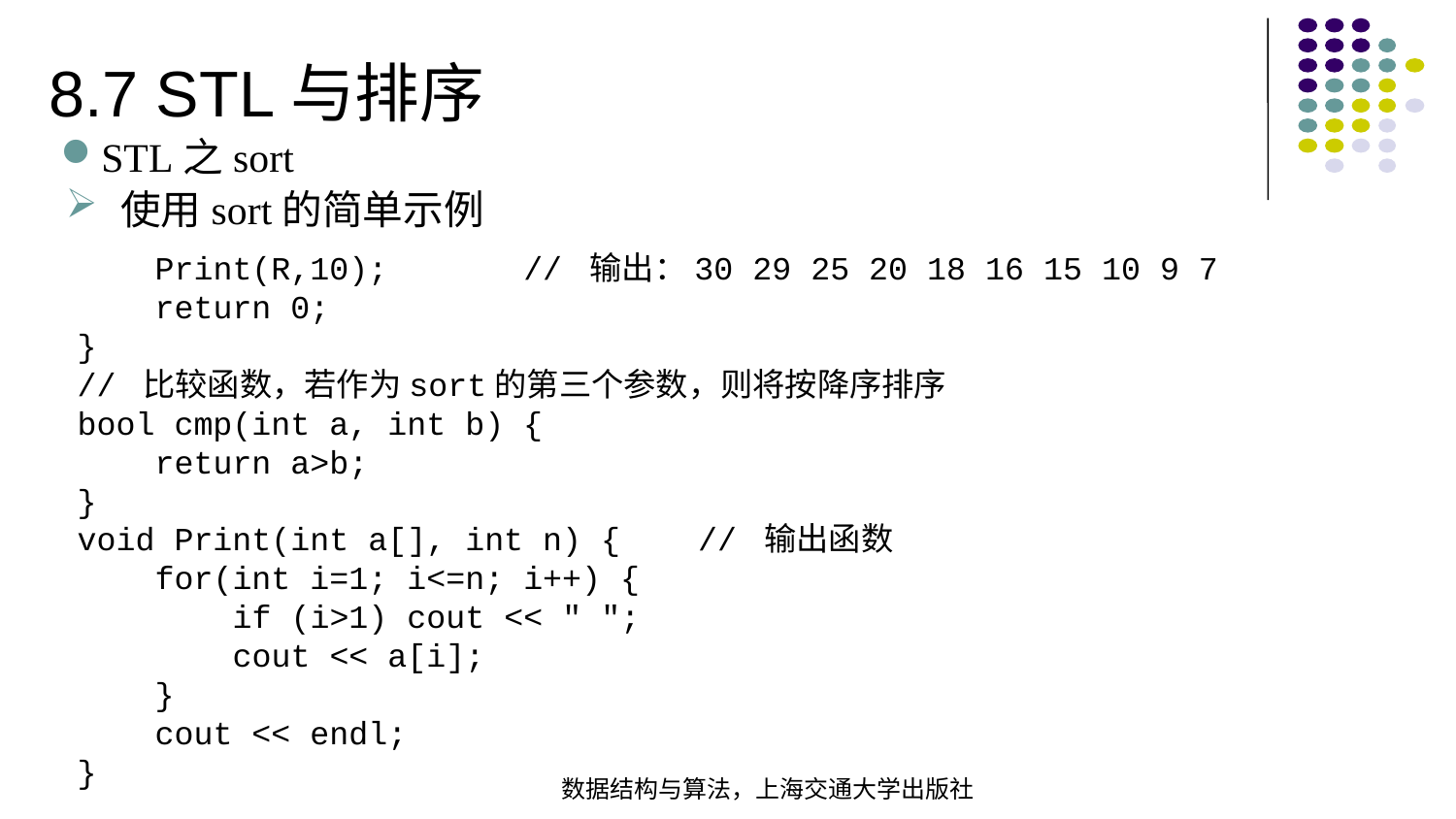

8.7 STL与排序
STL之sort
使用sort的简单示例
    Print(R,10);       // 输出：30 29 25 20 18 16 15 10 9 7    return 0;}
// 比较函数，若作为sort的第三个参数，则将按降序排序 bool cmp(int a, int b) {      return a>b;}void Print(int a[], int n) {    // 输出函数     for(int i=1; i<=n; i++) {        if (i>1) cout << " ";        cout << a[i];    }    cout << endl;
}